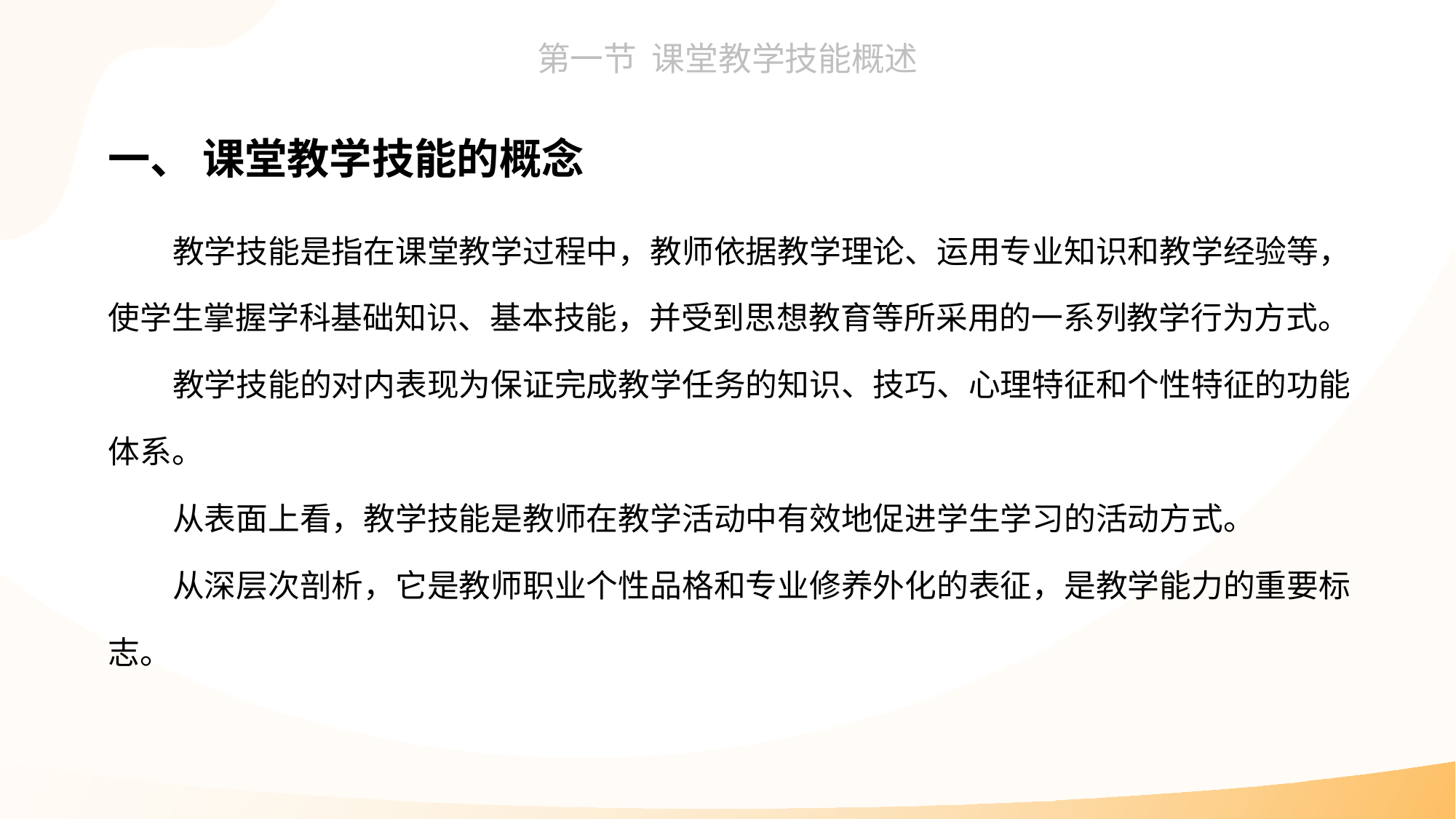

一、 课堂教学技能的概念
教学技能是指在课堂教学过程中，教师依据教学理论、运用专业知识和教学经验等，使学生掌握学科基础知识、基本技能，并受到思想教育等所采用的一系列教学行为方式。
教学技能的对内表现为保证完成教学任务的知识、技巧、心理特征和个性特征的功能体系。
从表面上看，教学技能是教师在教学活动中有效地促进学生学习的活动方式。
从深层次剖析，它是教师职业个性品格和专业修养外化的表征，是教学能力的重要标志。